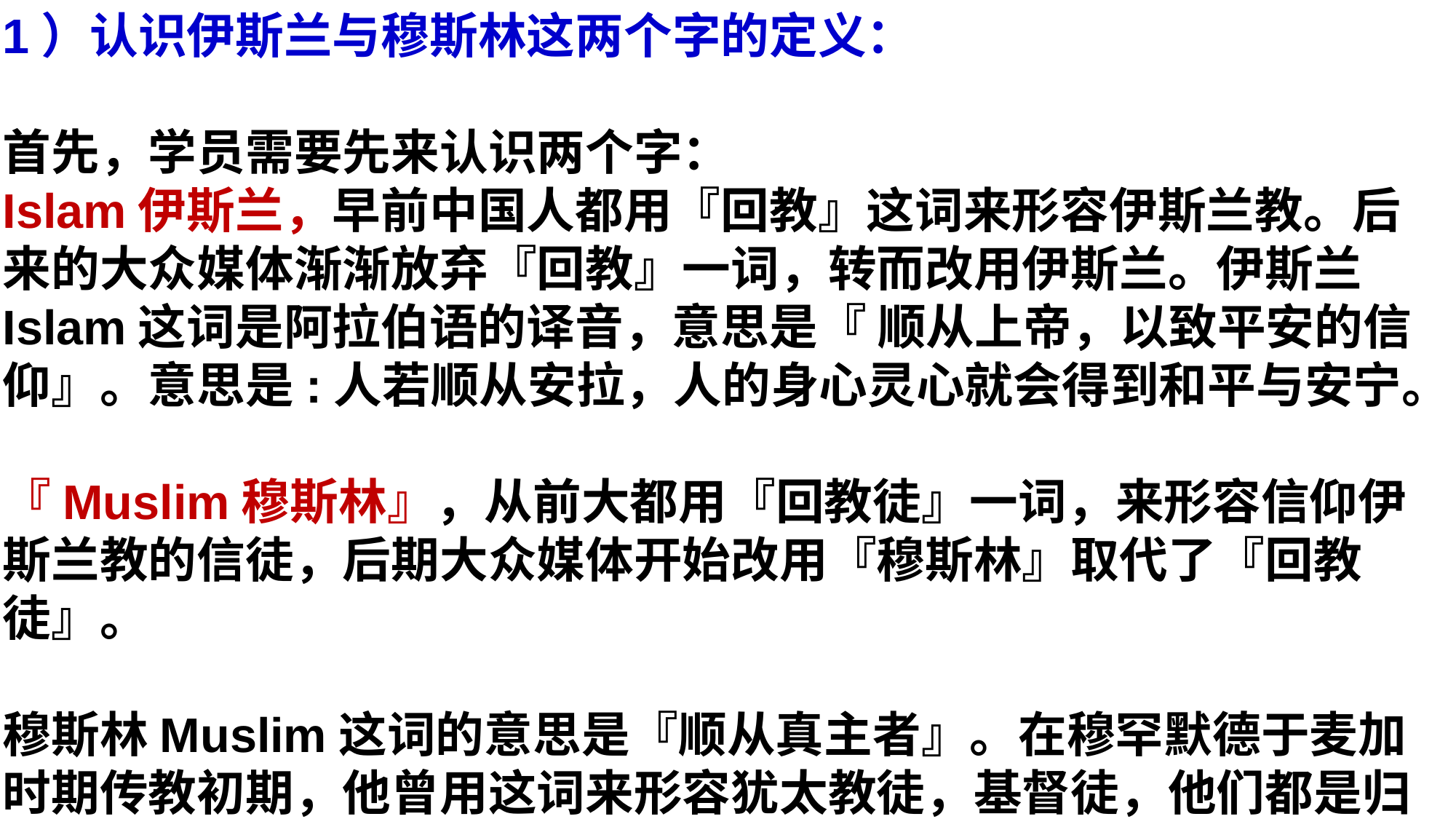

1）认识伊斯兰与穆斯林这两个字的定义：
首先，学员需要先来认识两个字：
Islam伊斯兰，早前中国人都用『回教』这词来形容伊斯兰教。后来的大众媒体渐渐放弃『回教』一词，转而改用伊斯兰。伊斯兰Islam这词是阿拉伯语的译音，意思是『 顺从上帝，以致平安的信仰』。意思是:人若顺从安拉，人的身心灵心就会得到和平与安宁。

『Muslim穆斯林』，从前大都用『回教徒』一词，来形容信仰伊斯兰教的信徒，后期大众媒体开始改用『穆斯林』取代了『回教徒』。

穆斯林Muslim这词的意思是『顺从真主者』。在穆罕默德于麦加时期传教初期，他曾用这词来形容犹太教徒，基督徒，他们都是归信真主的穆斯林。